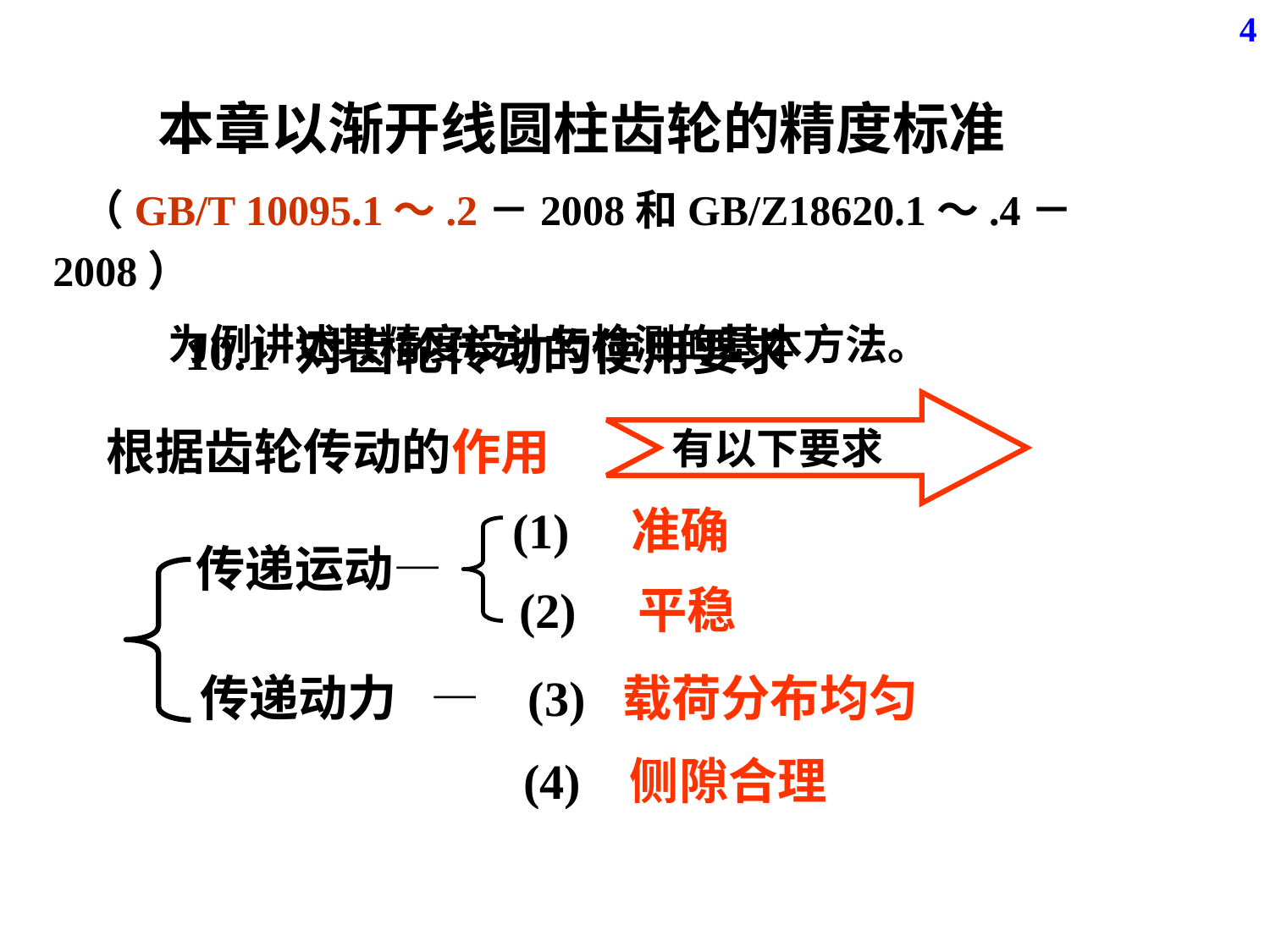

4
          本章以渐开线圆柱齿轮的精度标准
  （GB/T 10095.1～.2－2008和GB/Z18620.1～.4－2008）
           为例讲述其精度设计与检测的基本方法。
10.1 对齿轮传动的使用要求
有以下要求
根据齿轮传动的作用
 (1)    准确

传递运动—

  (2)    平稳
传递动力   —
 (3)  载荷分布均匀
(4)   侧隙合理